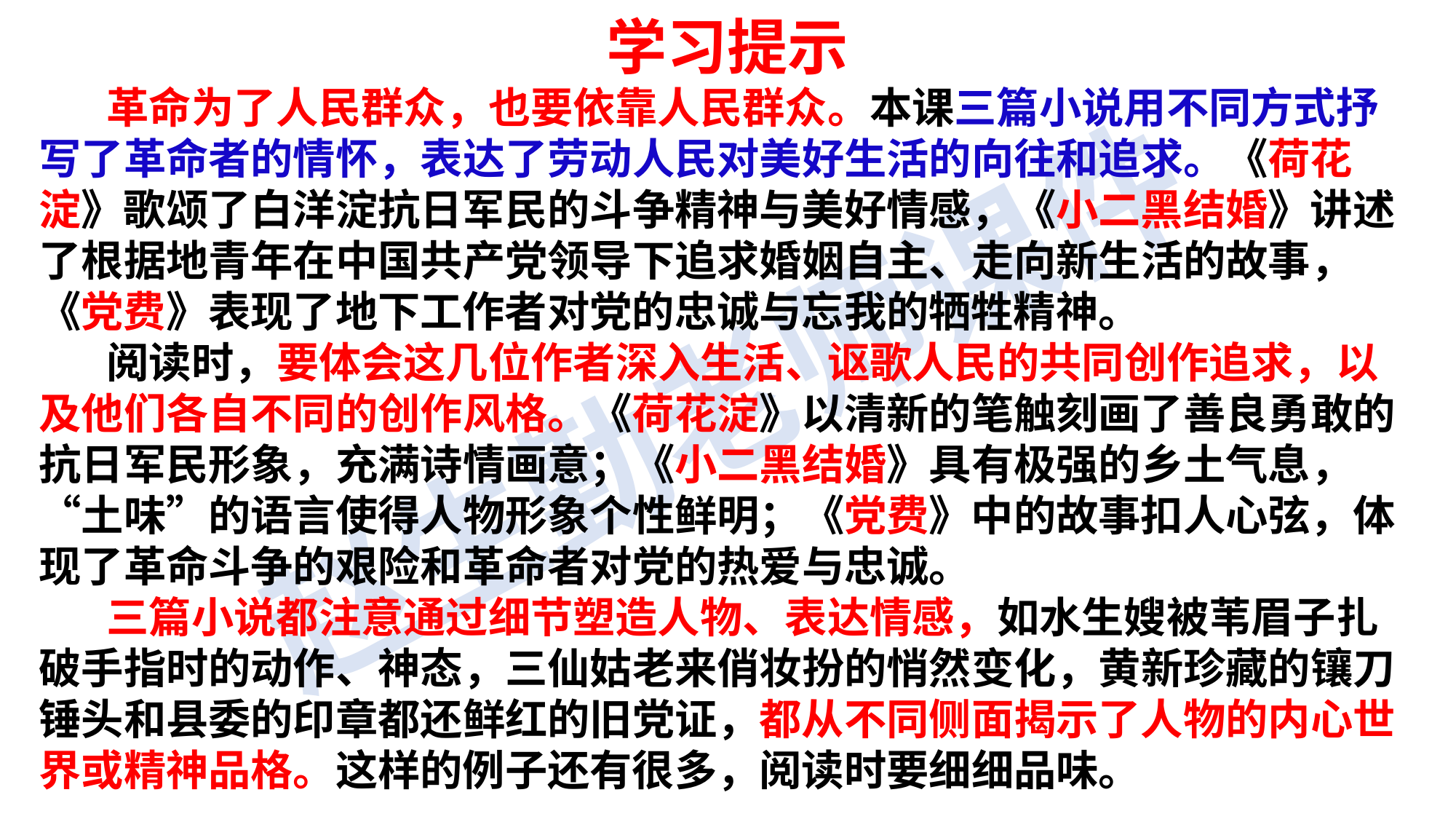

学习提示
      革命为了人民群众，也要依靠人民群众。本课三篇小说用不同方式抒写了革命者的情怀，表达了劳动人民对美好生活的向往和追求。《荷花淀》歌颂了白洋淀抗日军民的斗争精神与美好情感，《小二黑结婚》讲述了根据地青年在中国共产党领导下追求婚姻自主、走向新生活的故事，《党费》表现了地下工作者对党的忠诚与忘我的牺牲精神。
      阅读时，要体会这几位作者深入生活、讴歌人民的共同创作追求，以及他们各自不同的创作风格。《荷花淀》以清新的笔触刻画了善良勇敢的抗日军民形象，充满诗情画意；《小二黑结婚》具有极强的乡土气息，“土味”的语言使得人物形象个性鲜明；《党费》中的故事扣人心弦，体现了革命斗争的艰险和革命者对党的热爱与忠诚。
      三篇小说都注意通过细节塑造人物、表达情感，如水生嫂被苇眉子扎破手指时的动作、神态，三仙姑老来俏妆扮的悄然变化，黄新珍藏的镶刀锤头和县委的印章都还鲜红的旧党证，都从不同侧面揭示了人物的内心世界或精神品格。这样的例子还有很多，阅读时要细细品味。